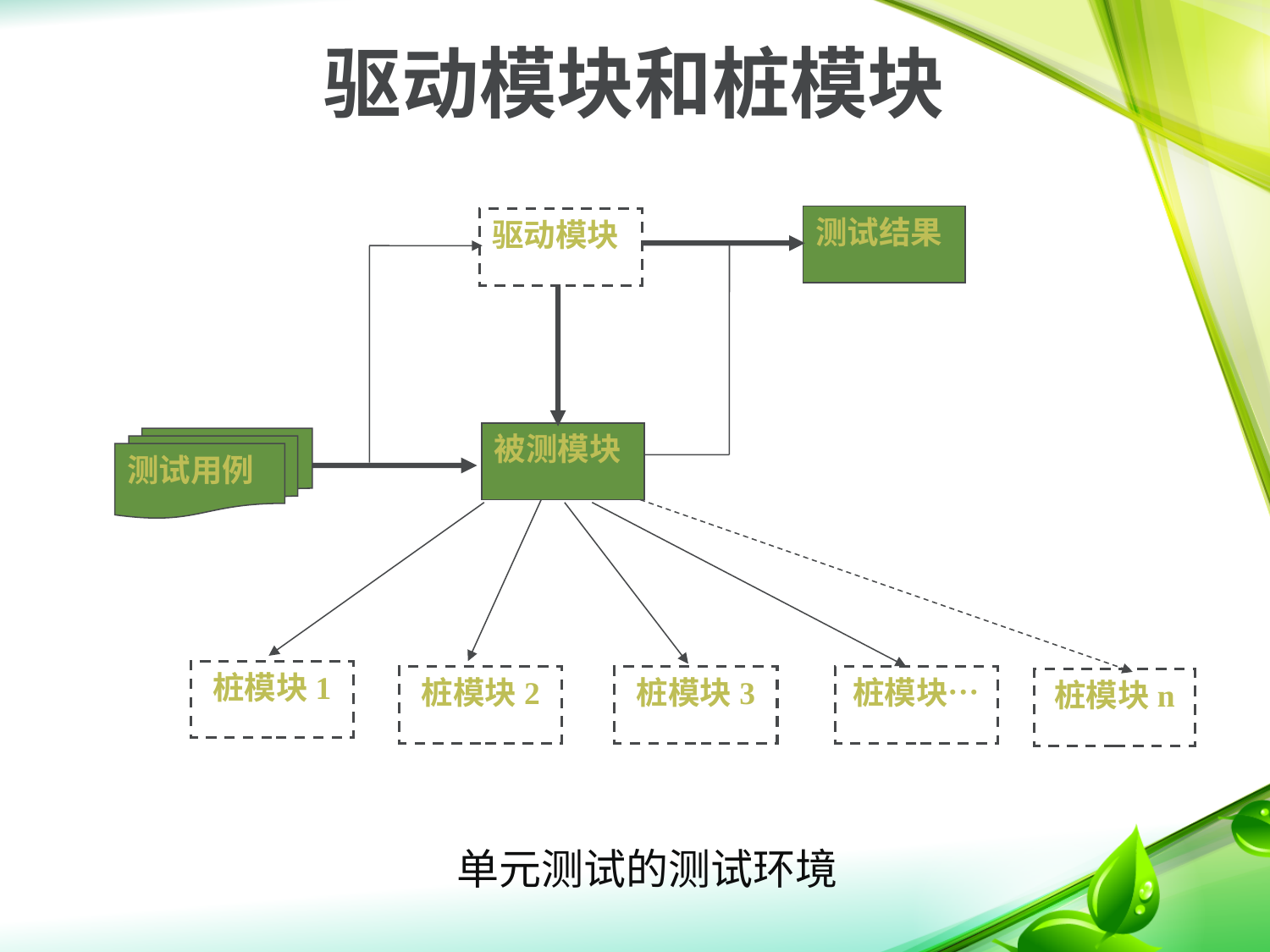

驱动模块和桩模块
测试结果
驱动模块

被测模块
测试用例

桩模块1
桩模块2
桩模块3
桩模块…
桩模块n
                        单元测试的测试环境